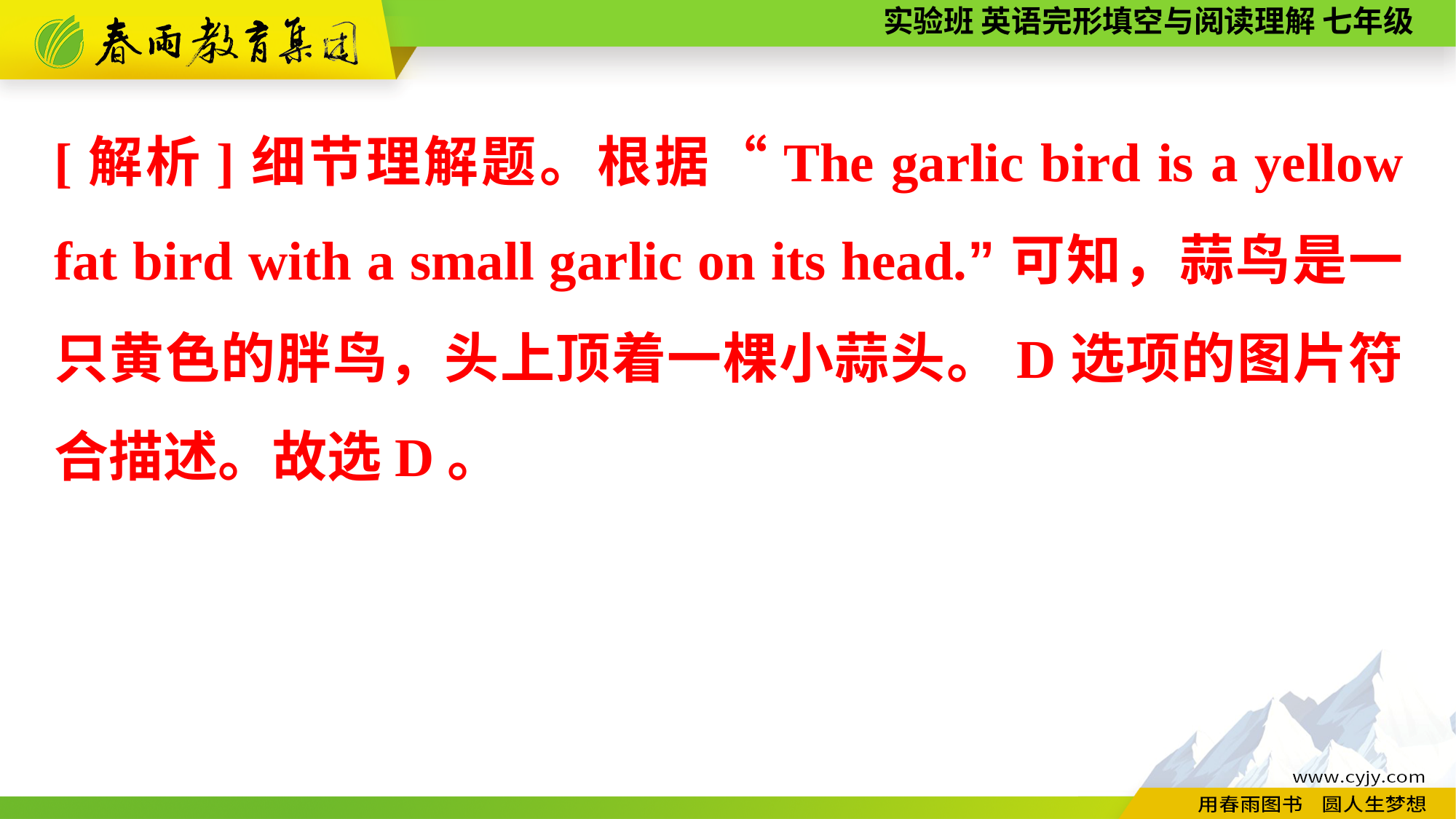

[解析]细节理解题。根据“The garlic bird is a yellow fat bird with a small garlic on its head.”可知，蒜鸟是一只黄色的胖鸟，头上顶着一棵小蒜头。D选项的图片符合描述。故选D。